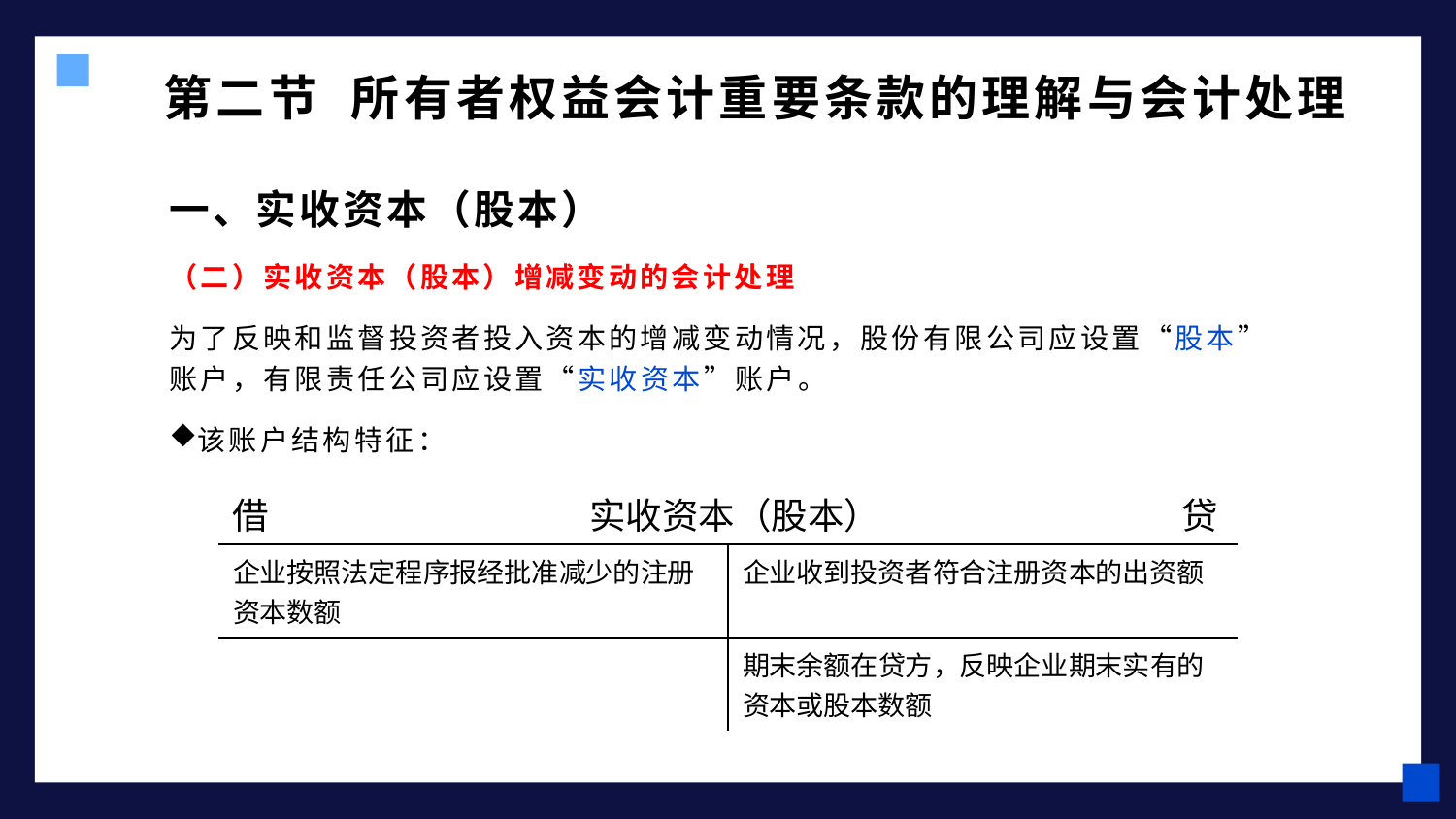

# 第二节  所有者权益会计重要条款的理解与会计处理
一、实收资本（股本）
（二）实收资本（股本）增减变动的会计处理
为了反映和监督投资者投入资本的增减变动情况，股份有限公司应设置“股本”账户，有限责任公司应设置“实收资本”账户。
该账户结构特征：
借
实收资本（股本）
贷
| 企业按照法定程序报经批准减少的注册资本数额 | 企业收到投资者符合注册资本的出资额 |
| --- | --- |
|  | 期末余额在贷方，反映企业期末实有的资本或股本数额 |